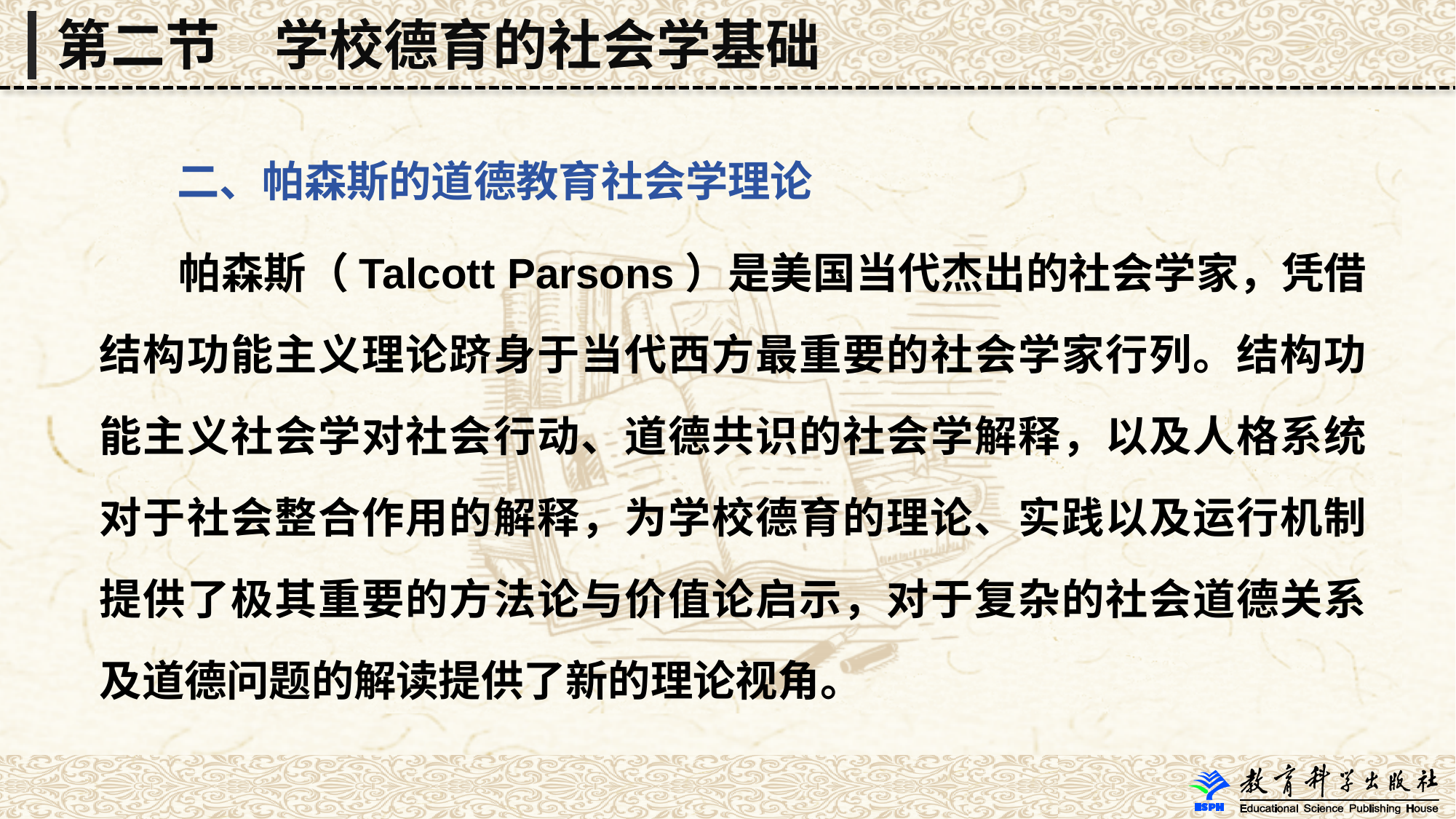

第二节　学校德育的社会学基础
       二、帕森斯的道德教育社会学理论

       帕森斯（Talcott Parsons）是美国当代杰出的社会学家，凭借结构功能主义理论跻身于当代西方最重要的社会学家行列。结构功能主义社会学对社会行动、道德共识的社会学解释，以及人格系统对于社会整合作用的解释，为学校德育的理论、实践以及运行机制提供了极其重要的方法论与价值论启示，对于复杂的社会道德关系及道德问题的解读提供了新的理论视角。